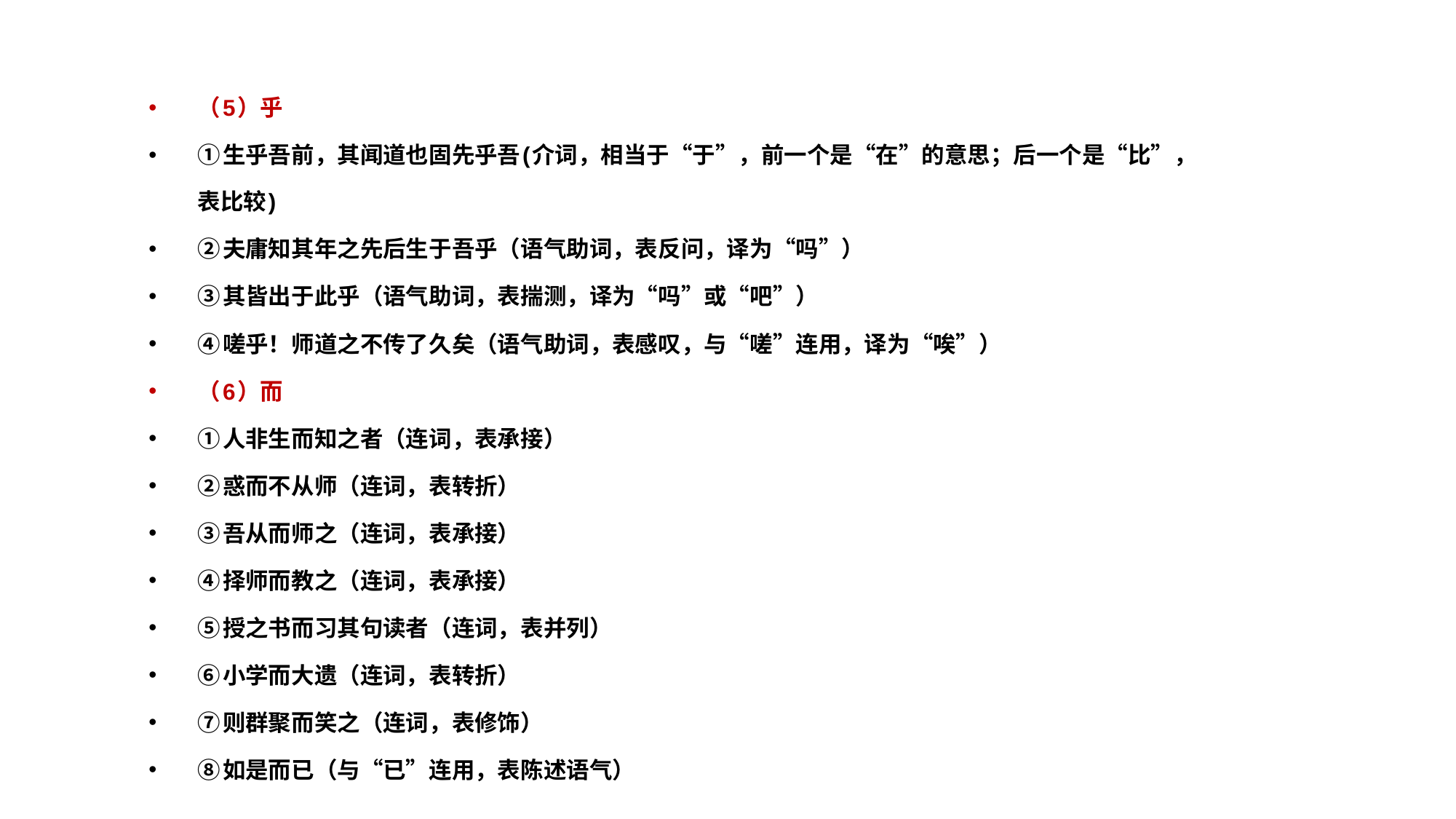

（5）乎
①生乎吾前，其闻道也固先乎吾(介词，相当于“于”，前一个是“在”的意思；后一个是“比”，表比较)
②夫庸知其年之先后生于吾乎（语气助词，表反问，译为“吗”）
③其皆出于此乎（语气助词，表揣测，译为“吗”或“吧”）
④嗟乎！师道之不传了久矣（语气助词，表感叹，与“嗟”连用，译为“唉”）
（6）而
①人非生而知之者（连词，表承接）
②惑而不从师（连词，表转折）
③吾从而师之（连词，表承接）
④择师而教之（连词，表承接）
⑤授之书而习其句读者（连词，表并列）
⑥小学而大遗（连词，表转折）
⑦则群聚而笑之（连词，表修饰）
⑧如是而已（与“已”连用，表陈述语气）